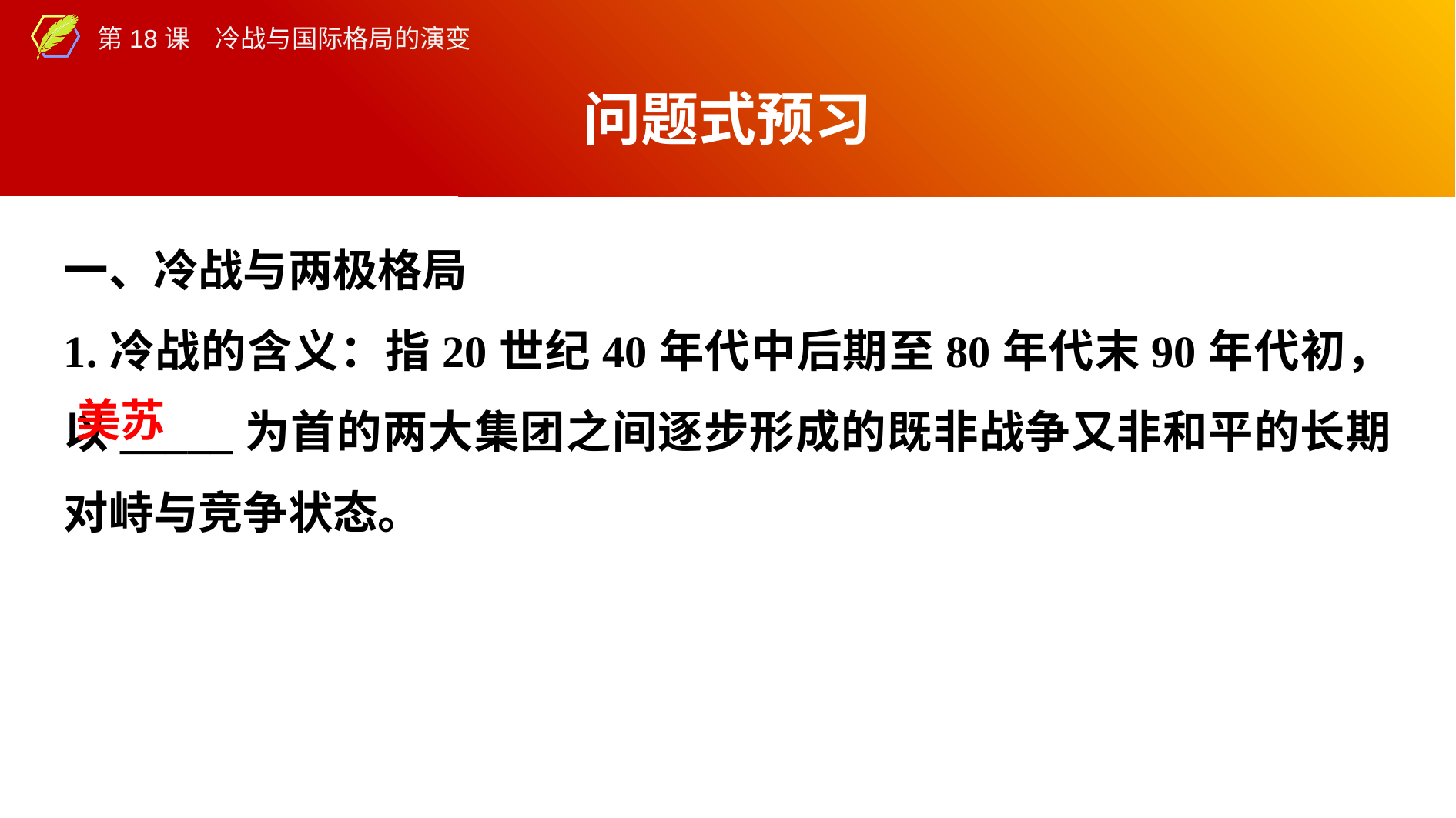

问题式预习
一、冷战与两极格局
1.冷战的含义：指20世纪40年代中后期至80年代末90年代初，以_____为首的两大集团之间逐步形成的既非战争又非和平的长期对峙与竞争状态。
美苏